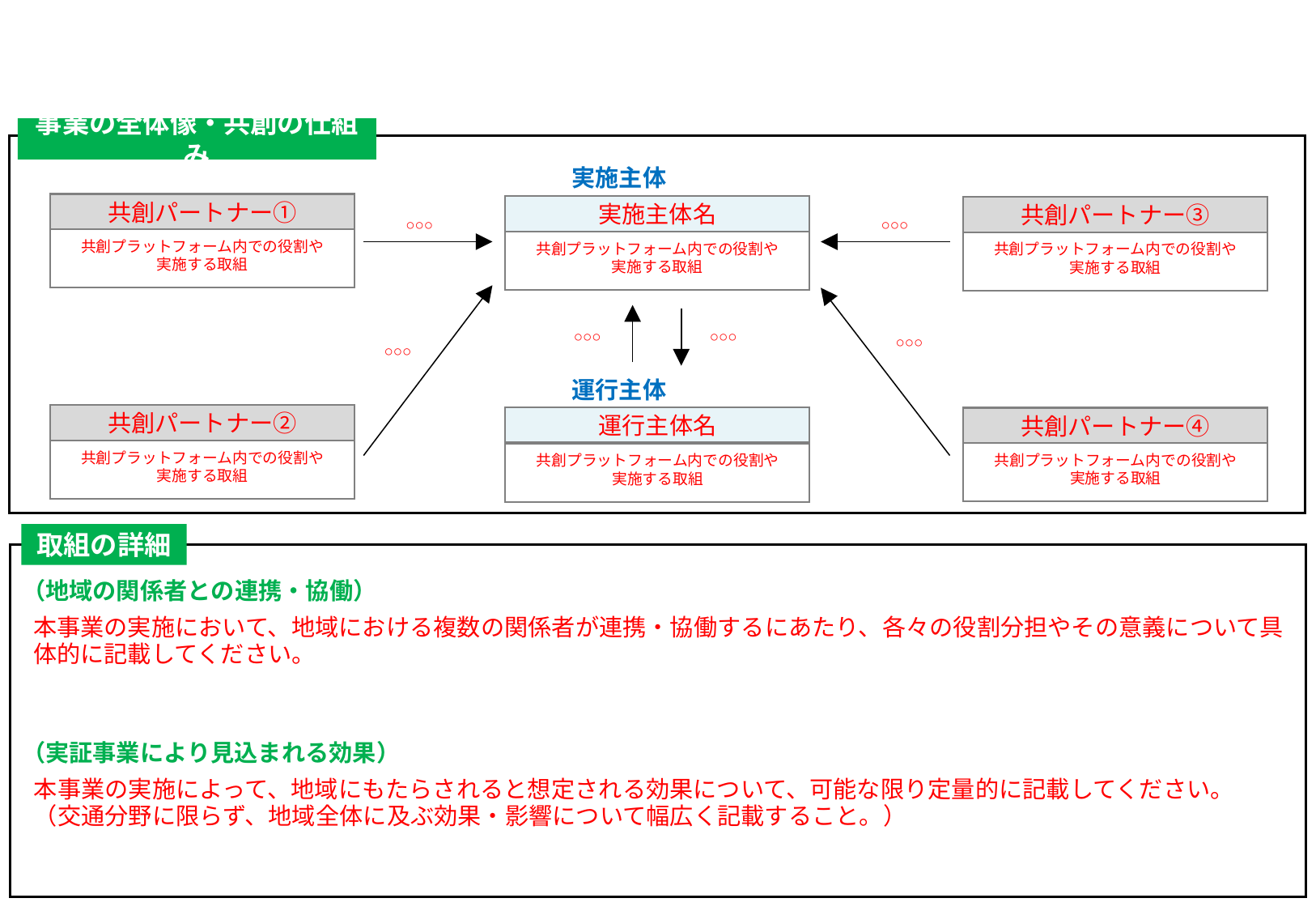

事業の全体像・共創の仕組み
記載の図を参考に、共創プラットフォームに参画する各主体の役割や相互の関係性を簡潔に記載してください。（実施主体・運行主体を中心に、共創PFの構成員を左右に全て記載すること。）

実施主体
共創パートナー①
共創プラットフォーム内での役割や
実施する取組
実施主体名
共創パートナー③
共創プラットフォーム内での役割や
実施する取組
○○○
○○○
共創プラットフォーム内での役割や
実施する取組
○○○
○○○
○○○
○○○
運行主体
共創パートナー②
共創プラットフォーム内での役割や
実施する取組
運行主体名
共創パートナー④
共創プラットフォーム内での役割や
実施する取組
共創プラットフォーム内での役割や
実施する取組
取組の詳細

（地域の関係者との連携・協働）

（実証事業により見込まれる効果）
本事業の実施において、地域における複数の関係者が連携・協働するにあたり、各々の役割分担やその意義について具体的に記載してください。
本事業の実施によって、地域にもたらされると想定される効果について、可能な限り定量的に記載してください。
（交通分野に限らず、地域全体に及ぶ効果・影響について幅広く記載すること。）